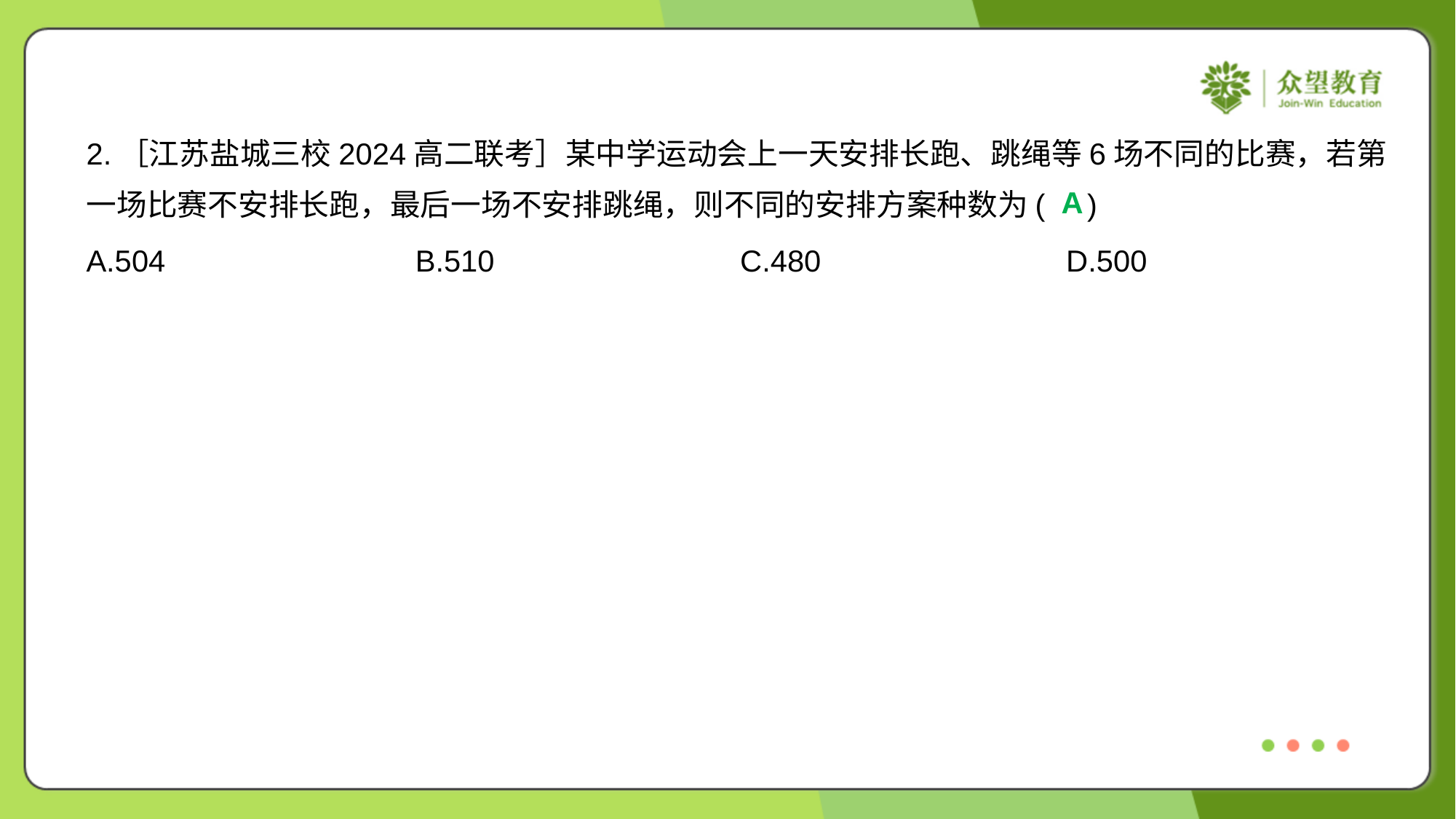

2.［江苏盐城三校2024高二联考］某中学运动会上一天安排长跑、跳绳等6场不同的比赛，若第
一场比赛不安排长跑，最后一场不安排跳绳，则不同的安排方案种数为(     )
A
A.504	B.510	C.480	D.500